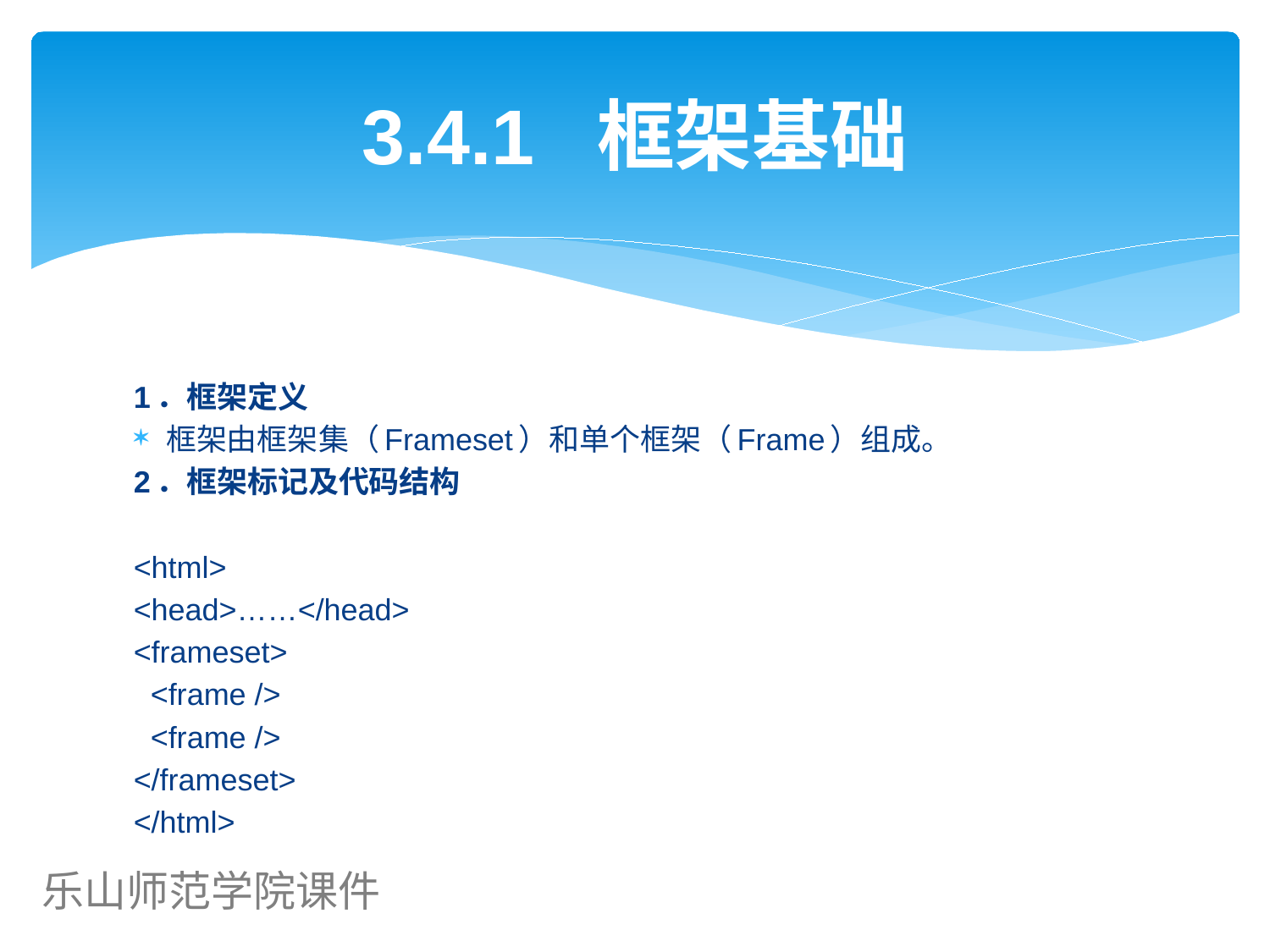

# 3.4.1  框架基础
1．框架定义
框架由框架集（Frameset）和单个框架（Frame）组成。
2．框架标记及代码结构

<html>
<head>……</head>
<frameset>
  <frame />
  <frame />
</frameset>
</html>